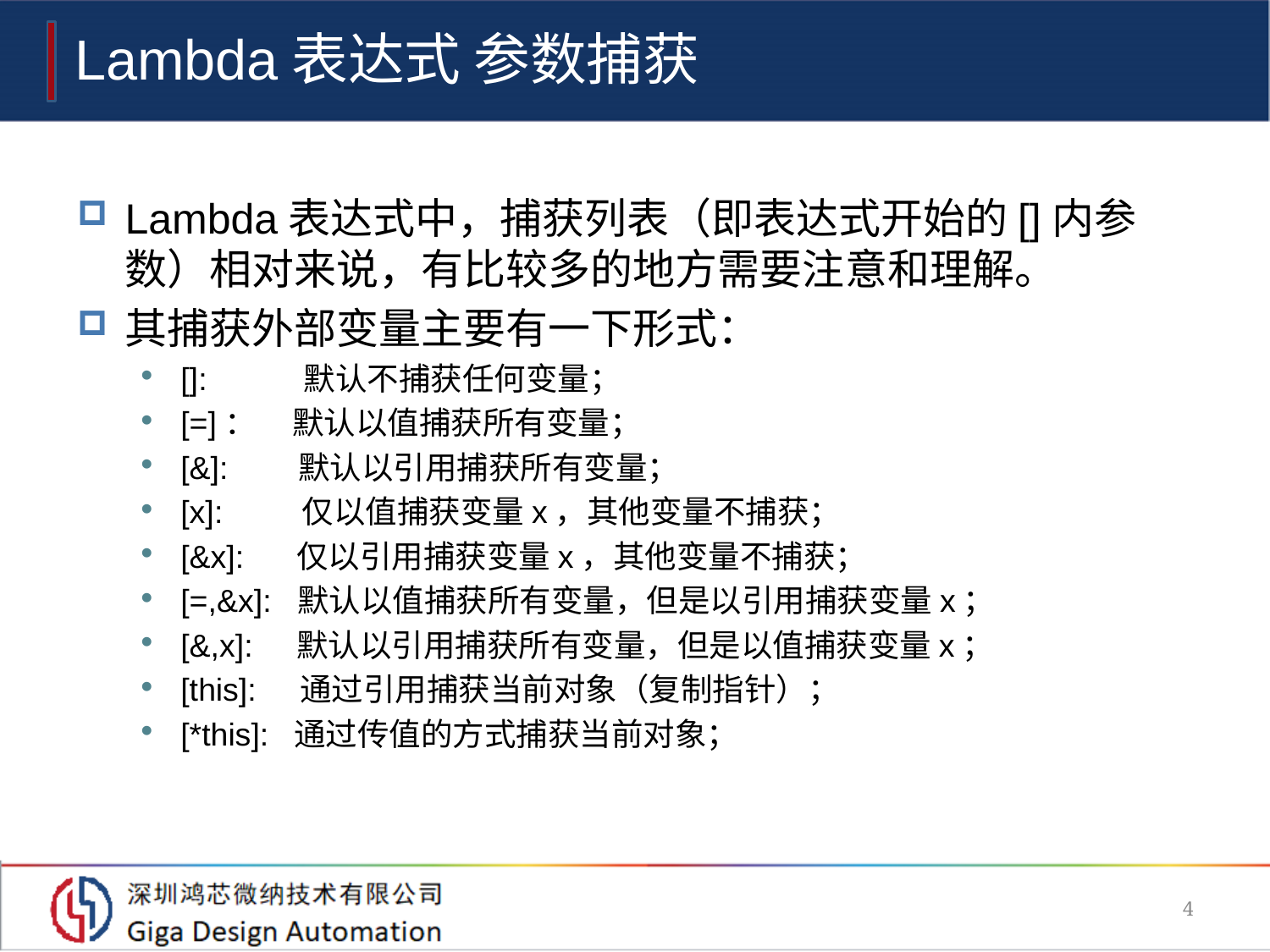

# Lambda表达式 参数捕获

Lambda表达式中，捕获列表（即表达式开始的[]内参数）相对来说，有比较多的地方需要注意和理解。
其捕获外部变量主要有一下形式：
[]:          默认不捕获任何变量；
[=]：     默认以值捕获所有变量；
[&]:       默认以引用捕获所有变量；
[x]:        仅以值捕获变量x，其他变量不捕获；
[&x]:     仅以引用捕获变量x，其他变量不捕获；
[=,&x]:  默认以值捕获所有变量，但是以引用捕获变量x；
[&,x]:    默认以引用捕获所有变量，但是以值捕获变量x；
[this]:    通过引用捕获当前对象（复制指针）；
[*this]:  通过传值的方式捕获当前对象；

4